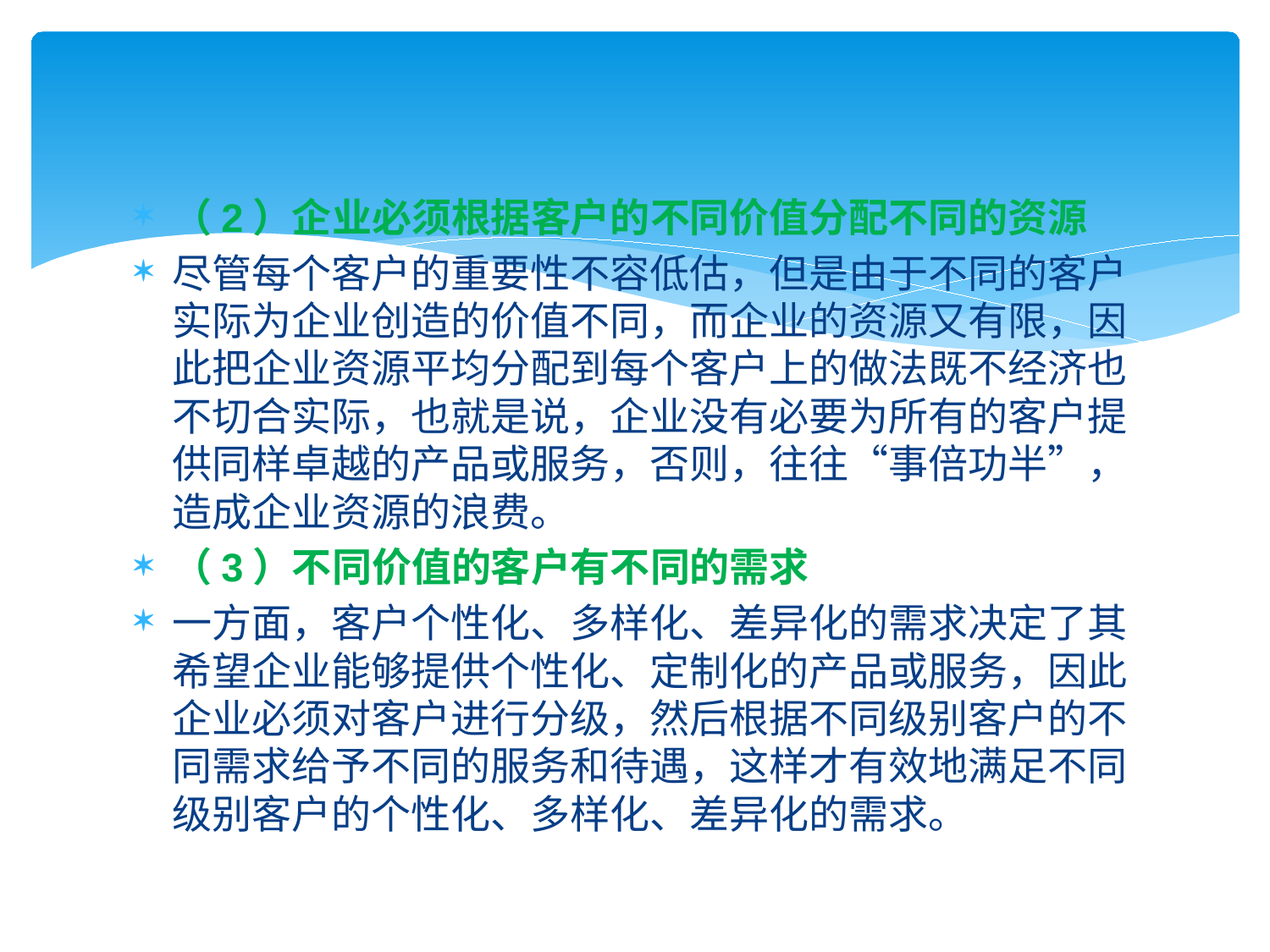

（2）企业必须根据客户的不同价值分配不同的资源
尽管每个客户的重要性不容低估，但是由于不同的客户实际为企业创造的价值不同，而企业的资源又有限，因此把企业资源平均分配到每个客户上的做法既不经济也不切合实际，也就是说，企业没有必要为所有的客户提供同样卓越的产品或服务，否则，往往“事倍功半”，造成企业资源的浪费。
（3）不同价值的客户有不同的需求
一方面，客户个性化、多样化、差异化的需求决定了其希望企业能够提供个性化、定制化的产品或服务，因此企业必须对客户进行分级，然后根据不同级别客户的不同需求给予不同的服务和待遇，这样才有效地满足不同级别客户的个性化、多样化、差异化的需求。